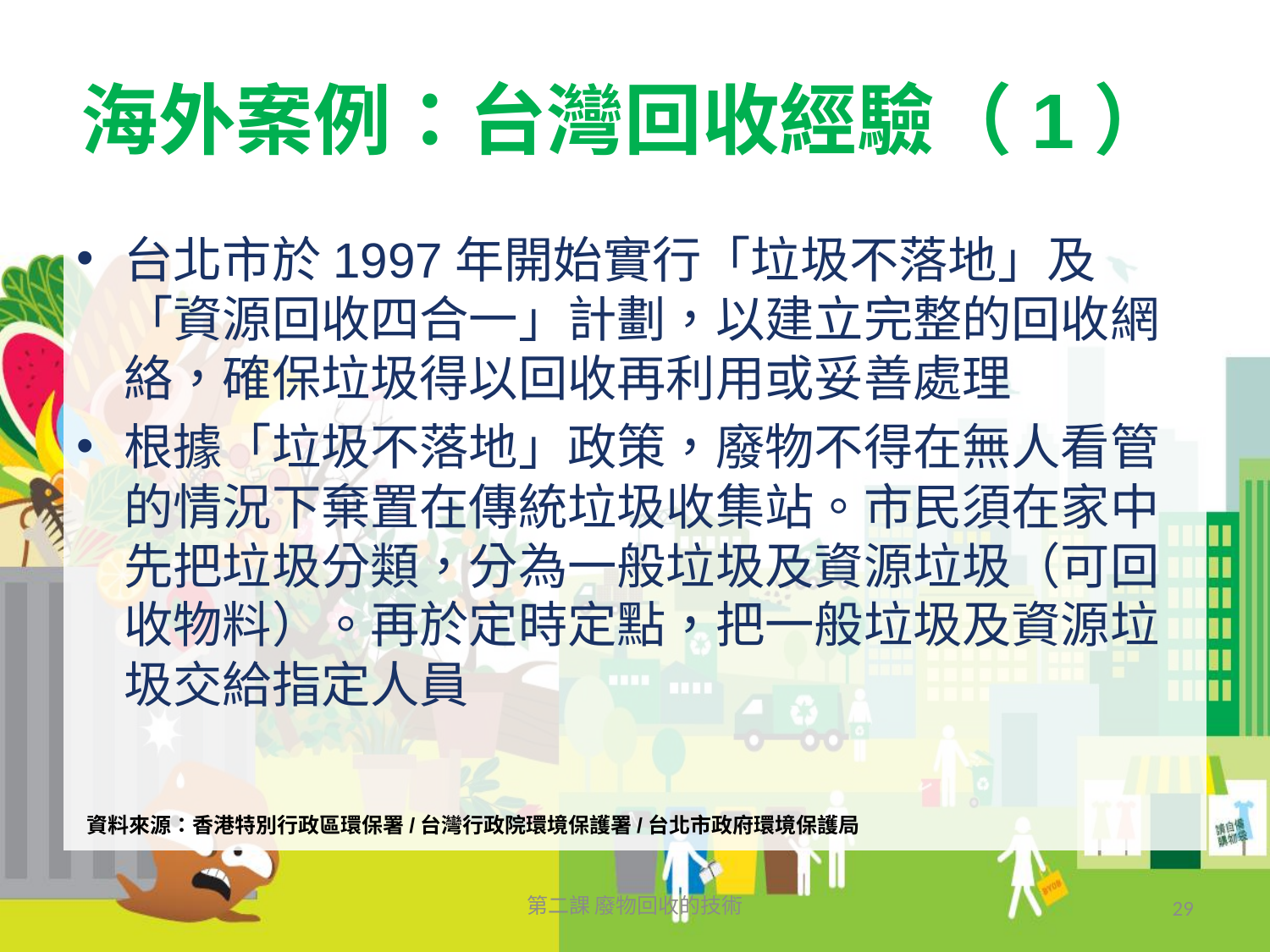

# 海外案例：台灣回收經驗（1）
台北市於1997年開始實行「垃圾不落地」及「資源回收四合一」計劃，以建立完整的回收網絡，確保垃圾得以回收再利用或妥善處理
根據「垃圾不落地」政策，廢物不得在無人看管的情況下棄置在傳統垃圾收集站。市民須在家中先把垃圾分類，分為一般垃圾及資源垃圾（可回收物料）。再於定時定點，把一般垃圾及資源垃圾交給指定人員
資料來源：香港特別行政區環保署/台灣行政院環境保護署/台北市政府環境保護局
第二課 廢物回收的技術
29